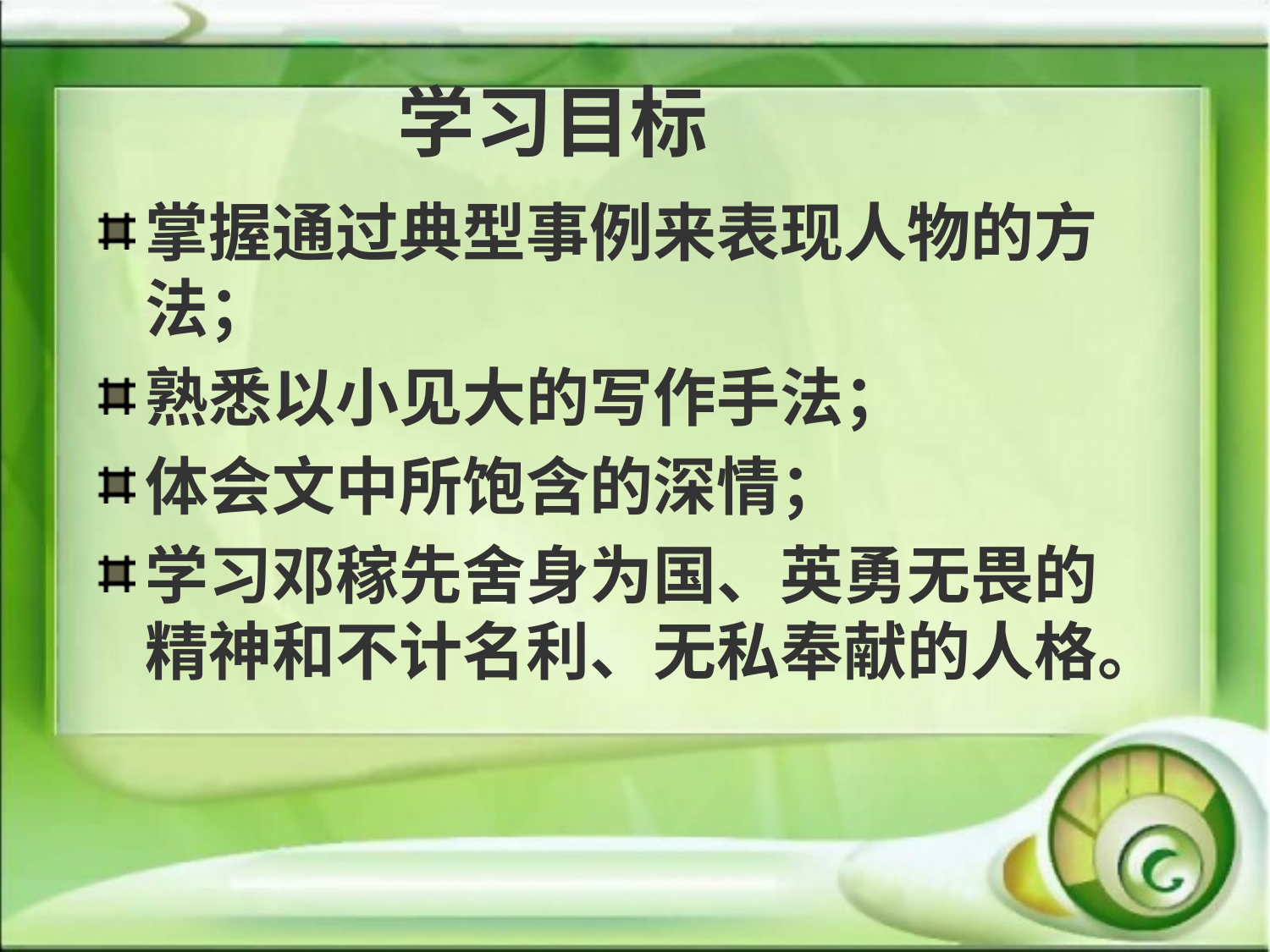

# 学习目标
掌握通过典型事例来表现人物的方法；
熟悉以小见大的写作手法；
体会文中所饱含的深情；
学习邓稼先舍身为国、英勇无畏的精神和不计名利、无私奉献的人格。